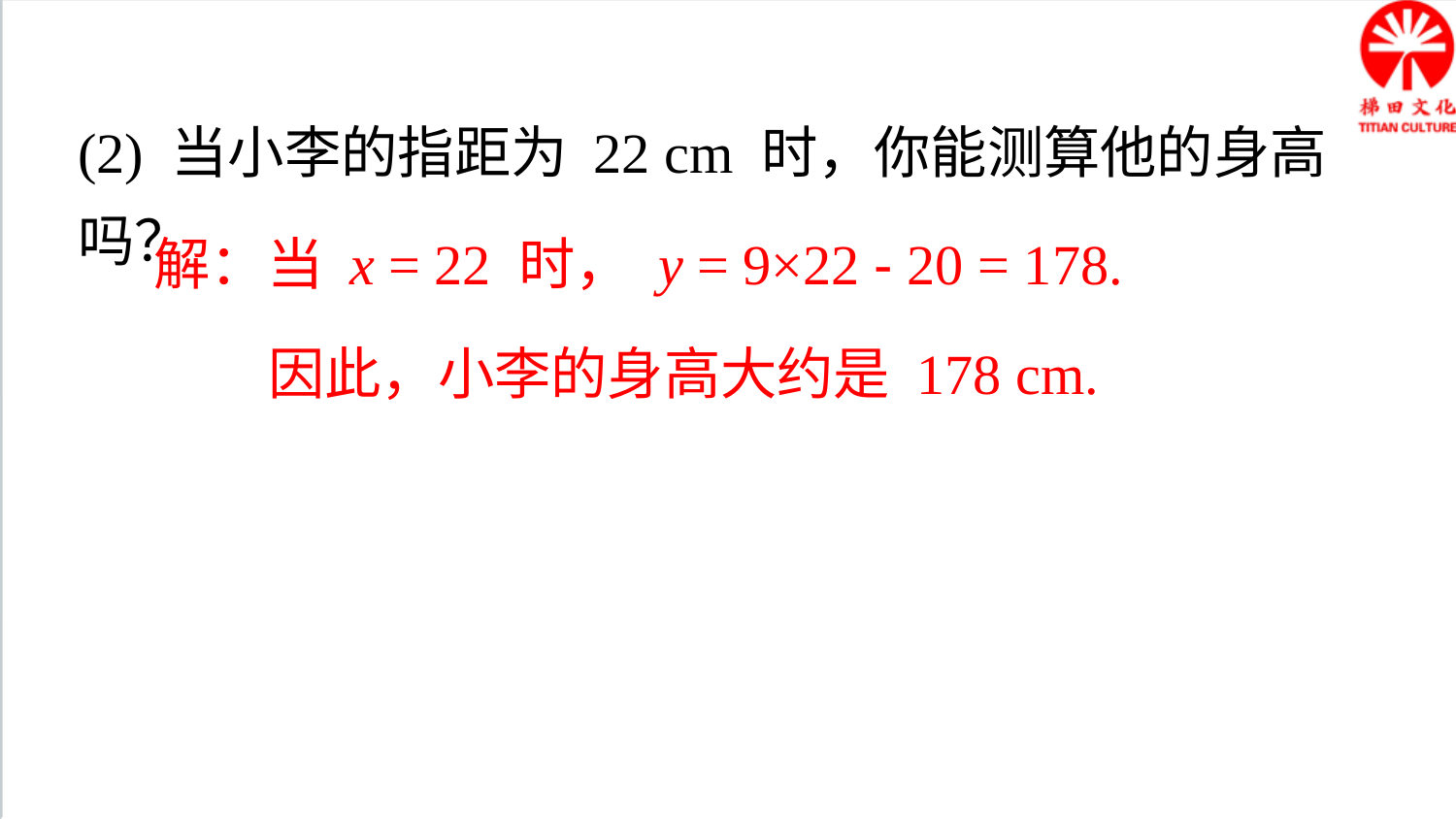

(2) 当小李的指距为 22 cm 时，你能测算他的身高吗？
解：当 x = 22 时， y = 9×22 - 20 = 178.
        因此，小李的身高大约是 178 cm.